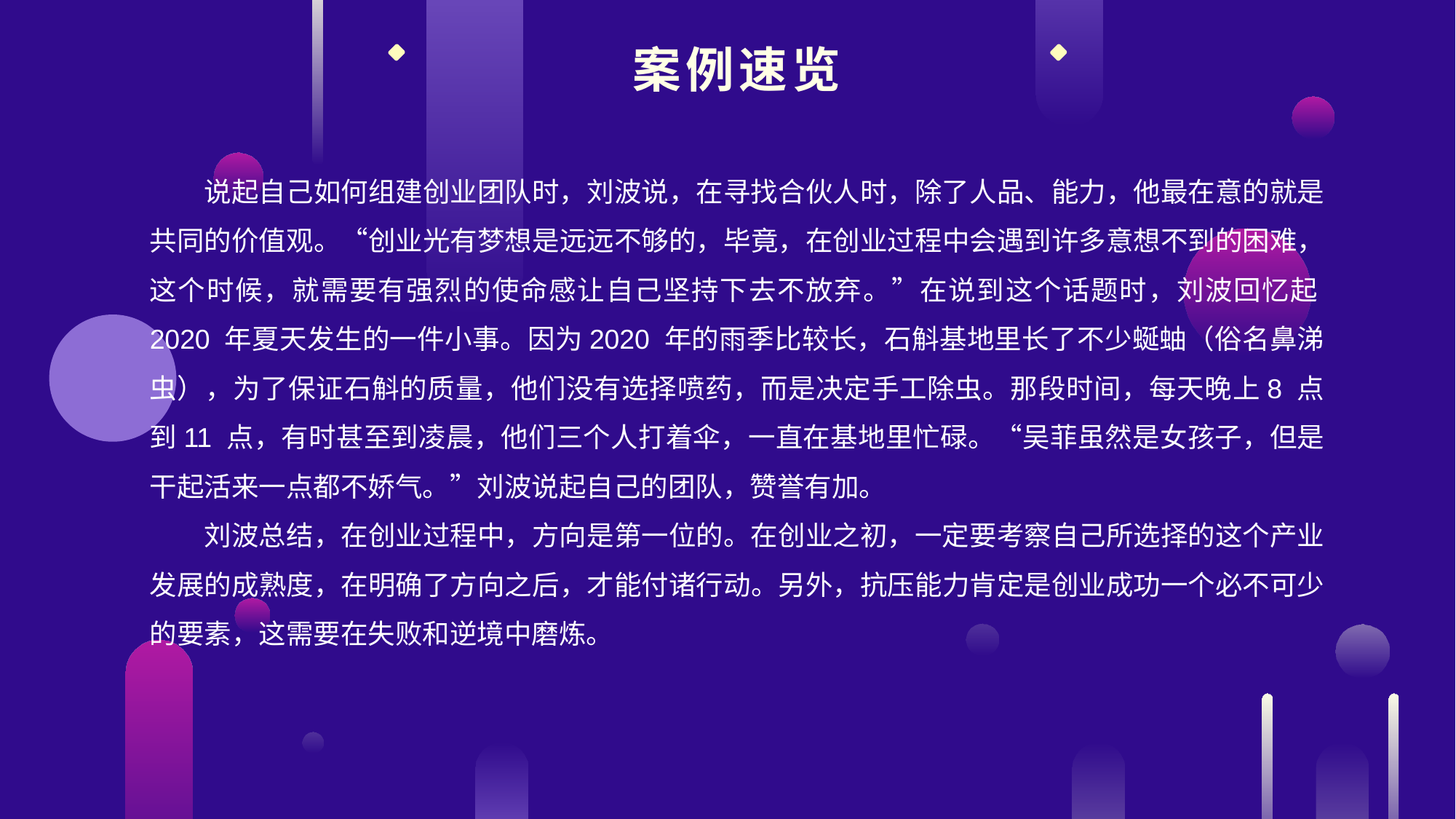

案例速览

说起自己如何组建创业团队时，刘波说，在寻找合伙人时，除了人品、能力，他最在意的就是共同的价值观。“创业光有梦想是远远不够的，毕竟，在创业过程中会遇到许多意想不到的困难，这个时候，就需要有强烈的使命感让自己坚持下去不放弃。”在说到这个话题时，刘波回忆起2020 年夏天发生的一件小事。因为2020 年的雨季比较长，石斛基地里长了不少蜒蚰（俗名鼻涕虫），为了保证石斛的质量，他们没有选择喷药，而是决定手工除虫。那段时间，每天晚上8 点到11 点，有时甚至到凌晨，他们三个人打着伞，一直在基地里忙碌。“吴菲虽然是女孩子，但是干起活来一点都不娇气。”刘波说起自己的团队，赞誉有加。
刘波总结，在创业过程中，方向是第一位的。在创业之初，一定要考察自己所选择的这个产业发展的成熟度，在明确了方向之后，才能付诸行动。另外，抗压能力肯定是创业成功一个必不可少的要素，这需要在失败和逆境中磨炼。